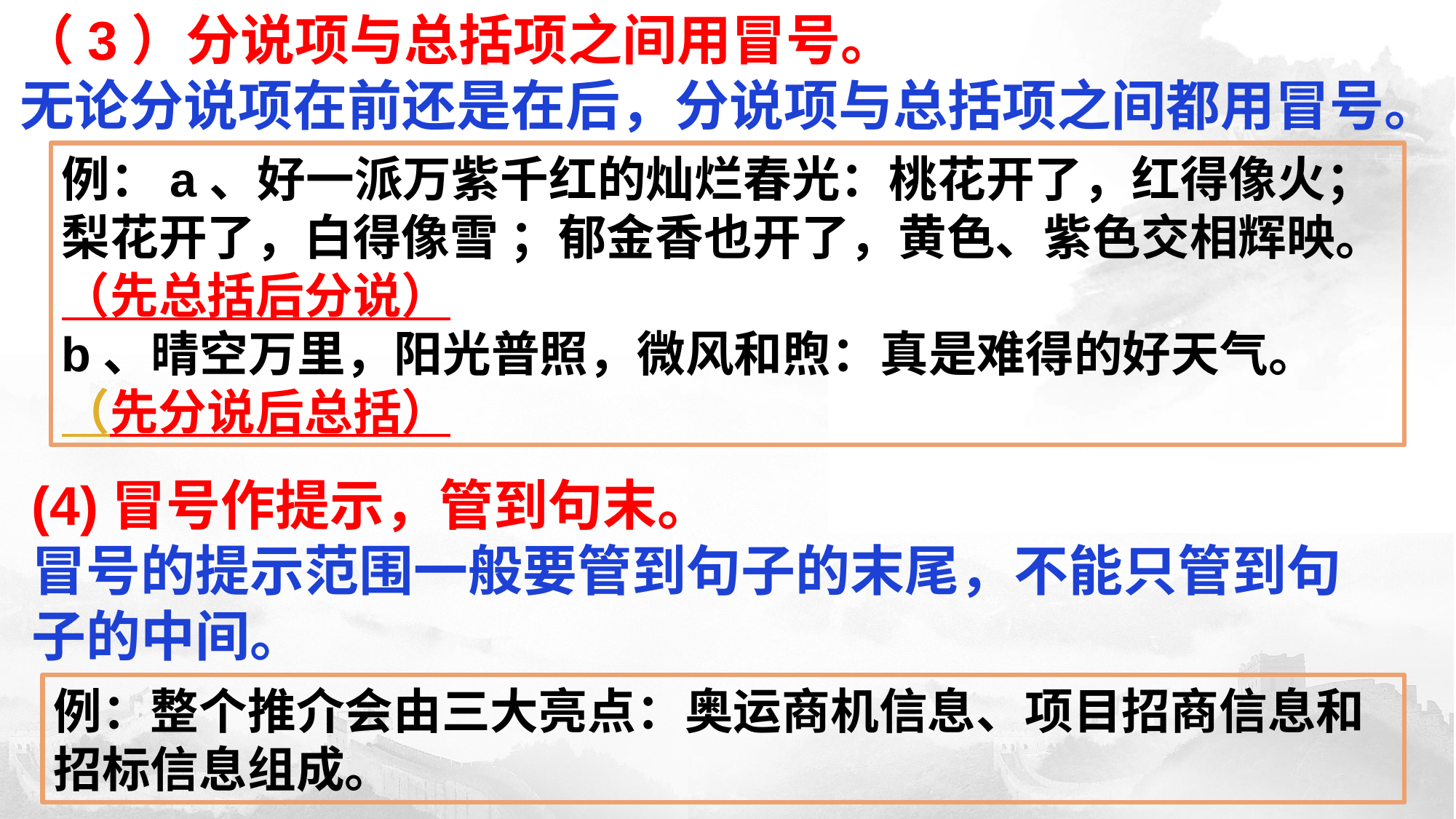

（3）分说项与总括项之间用冒号。
无论分说项在前还是在后，分说项与总括项之间都用冒号。
例：a、好一派万紫千红的灿烂春光：桃花开了，红得像火；梨花开了，白得像雪 ；郁金香也开了，黄色、紫色交相辉映。（先总括后分说）
b、晴空万里，阳光普照，微风和煦：真是难得的好天气。（先分说后总括）
(4)冒号作提示，管到句末。
冒号的提示范围一般要管到句子的末尾，不能只管到句子的中间。
例：整个推介会由三大亮点：奥运商机信息、项目招商信息和招标信息组成。